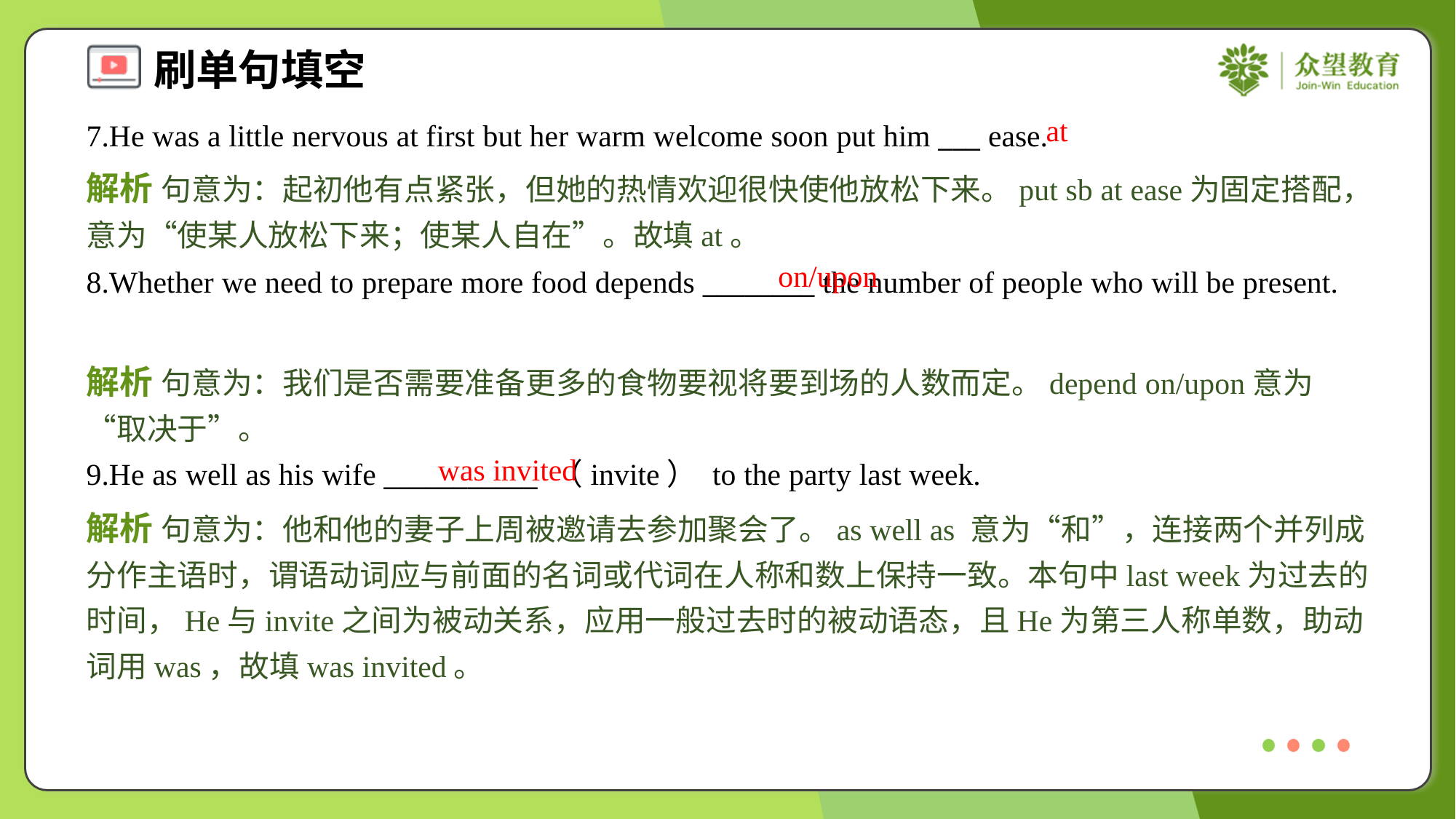

at
7.He was a little nervous at first but her warm welcome soon put him ___ ease.
解析 句意为：起初他有点紧张，但她的热情欢迎很快使他放松下来。put sb at ease为固定搭配，意为“使某人放松下来；使某人自在”。故填at。
on/upon
8.Whether we need to prepare more food depends ________ the number of people who will be present.
解析 句意为：我们是否需要准备更多的食物要视将要到场的人数而定。depend on/upon意为“取决于”。
was invited
9.He as well as his wife ___________ （invite） to the party last week.
解析 句意为：他和他的妻子上周被邀请去参加聚会了。as well as 意为“和”，连接两个并列成分作主语时，谓语动词应与前面的名词或代词在人称和数上保持一致。本句中last week为过去的时间，He与invite之间为被动关系，应用一般过去时的被动语态，且He为第三人称单数，助动词用was，故填was invited。